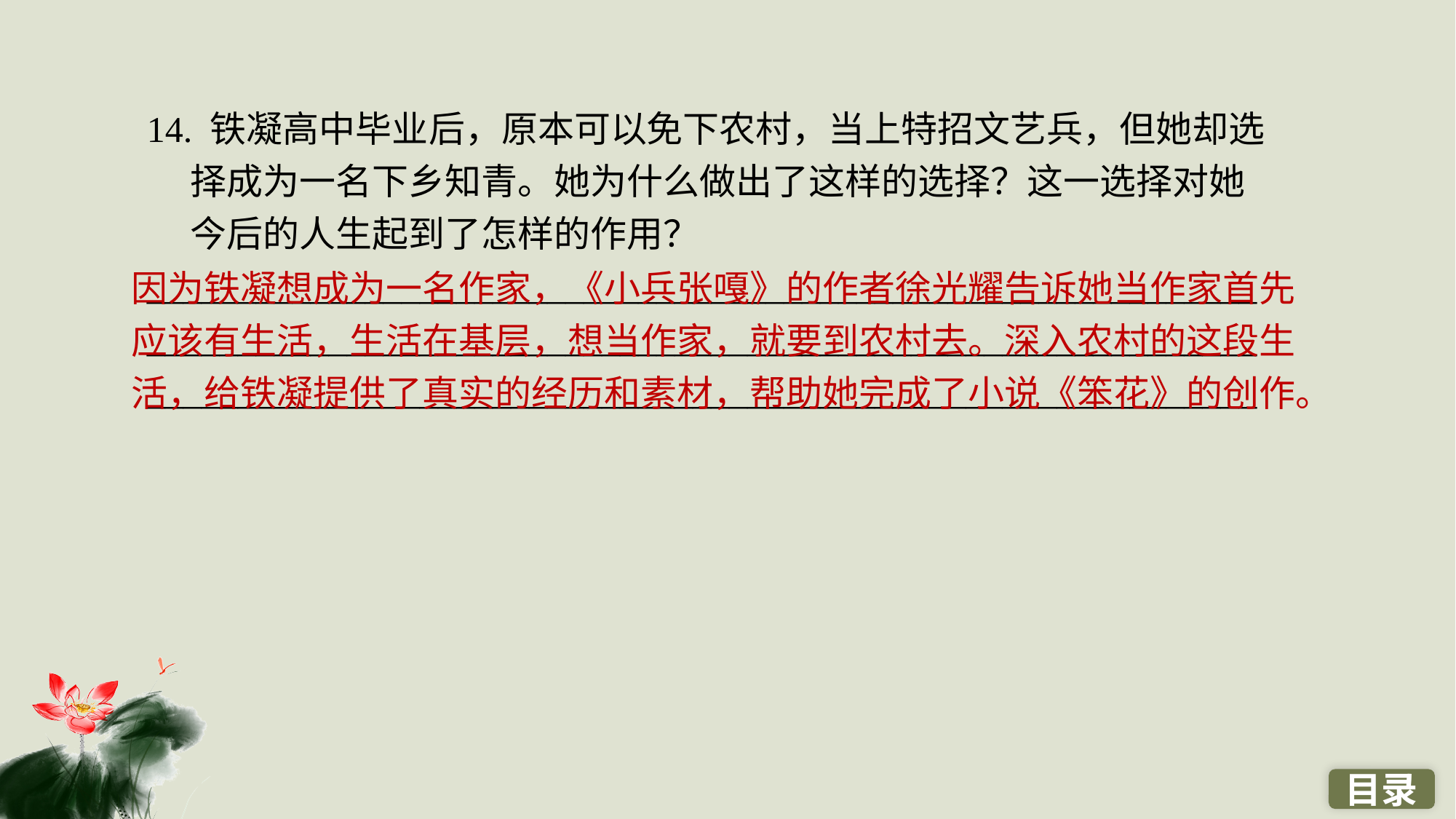

14. 铁凝高中毕业后，原本可以免下农村，当上特招文艺兵，但她却选择成为一名下乡知青。她为什么做出了这样的选择？这一选择对她今后的人生起到了怎样的作用？
_____________________________________________________________
_____________________________________________________________
_____________________________________________________________

因为铁凝想成为一名作家，《小兵张嘎》的作者徐光耀告诉她当作家首先应该有生活，生活在基层，想当作家，就要到农村去。深入农村的这段生活，给铁凝提供了真实的经历和素材，帮助她完成了小说《笨花》的创作。